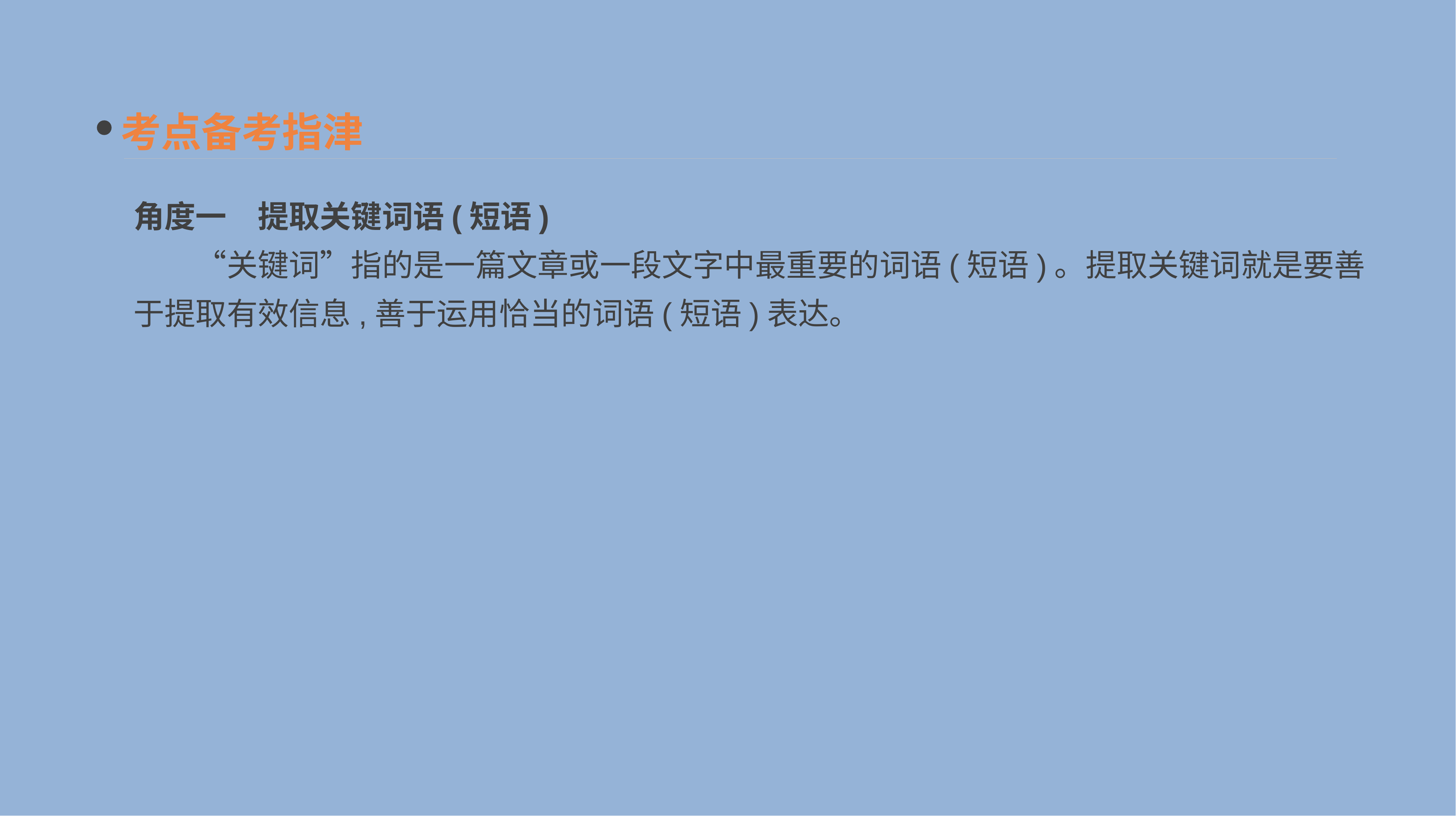

考点备考指津

角度一　提取关键词语(短语)
　　“关键词”指的是一篇文章或一段文字中最重要的词语(短语)。提取关键词就是要善于提取有效信息,善于运用恰当的词语(短语)表达。